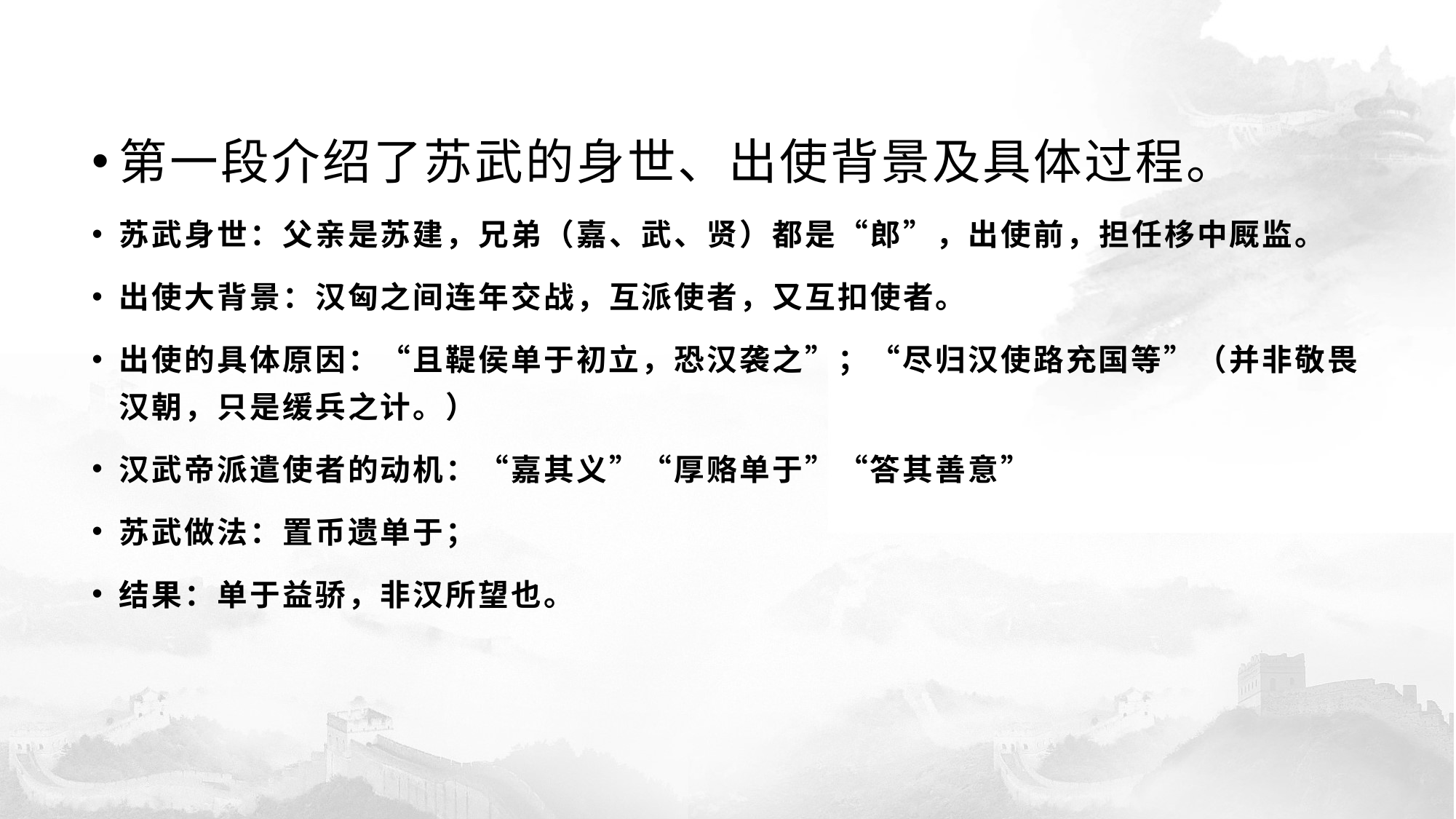

#
第一段介绍了苏武的身世、出使背景及具体过程。
苏武身世：父亲是苏建，兄弟（嘉、武、贤）都是“郎”，出使前，担任栘中厩监。
出使大背景：汉匈之间连年交战，互派使者，又互扣使者。
出使的具体原因：“且鞮侯单于初立，恐汉袭之”；“尽归汉使路充国等”（并非敬畏汉朝，只是缓兵之计。）
汉武帝派遣使者的动机：“嘉其义”“厚赂单于”“答其善意”
苏武做法：置币遗单于；
结果：单于益骄，非汉所望也。